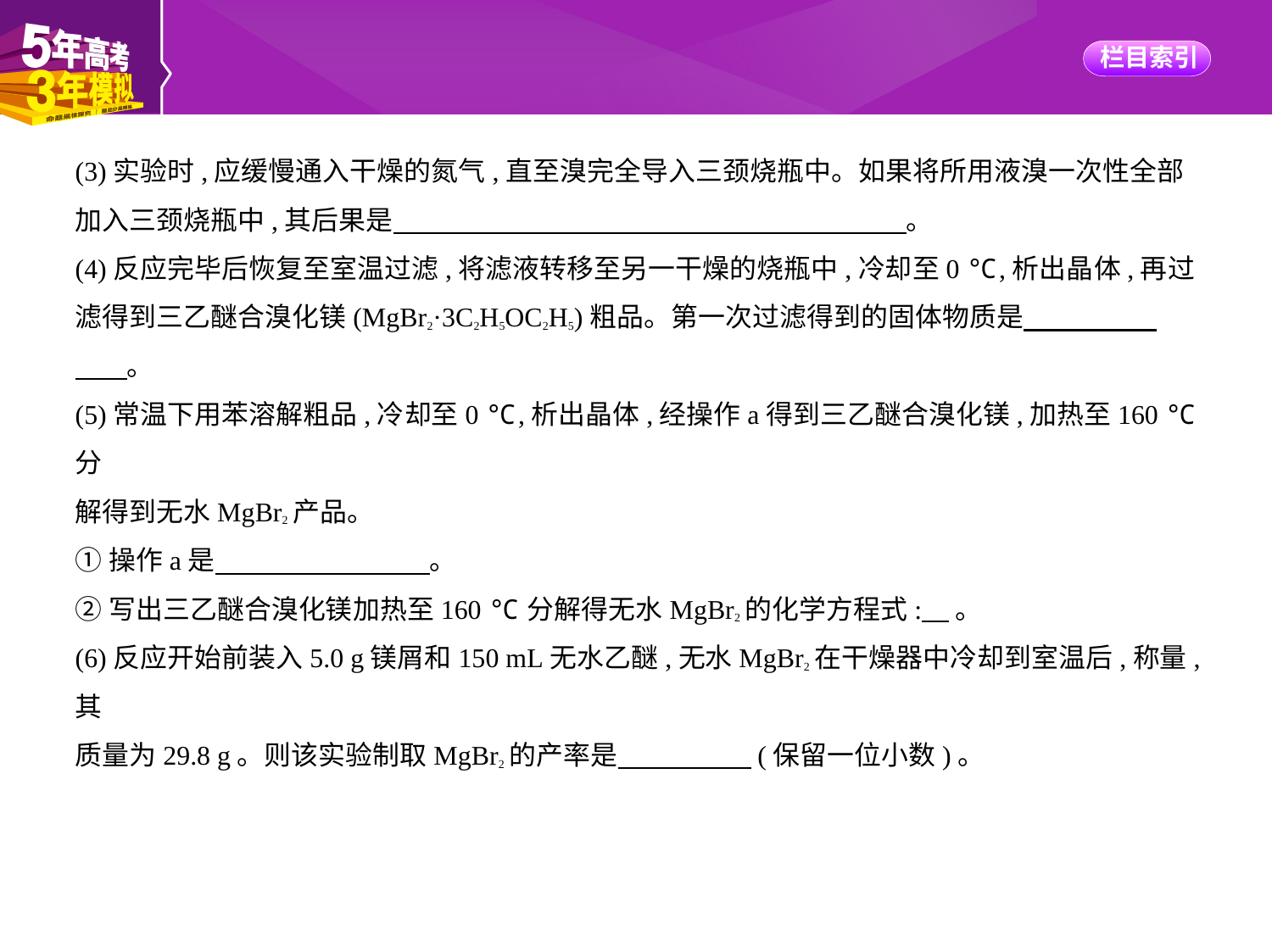

(3)实验时,应缓慢通入干燥的氮气,直至溴完全导入三颈烧瓶中。如果将所用液溴一次性全部
加入三颈烧瓶中,其后果是　　　　　　　　　　　　　　　　　　    。
(4)反应完毕后恢复至室温过滤,将滤液转移至另一干燥的烧瓶中,冷却至0 ℃,析出晶体,再过
滤得到三乙醚合溴化镁(MgBr2·3C2H5OC2H5)粗品。第一次过滤得到的固体物质是　　　　    
　    。
(5)常温下用苯溶解粗品,冷却至0 ℃,析出晶体,经操作a得到三乙醚合溴化镁,加热至160 ℃分
解得到无水MgBr2产品。
①操作a是　　　　　　　    。
②写出三乙醚合溴化镁加热至160 ℃分解得无水MgBr2的化学方程式:    。
(6)反应开始前装入5.0 g镁屑和150 mL无水乙醚,无水MgBr2在干燥器中冷却到室温后,称量,其
质量为29.8 g。则该实验制取MgBr2的产率是　　　　    (保留一位小数)。